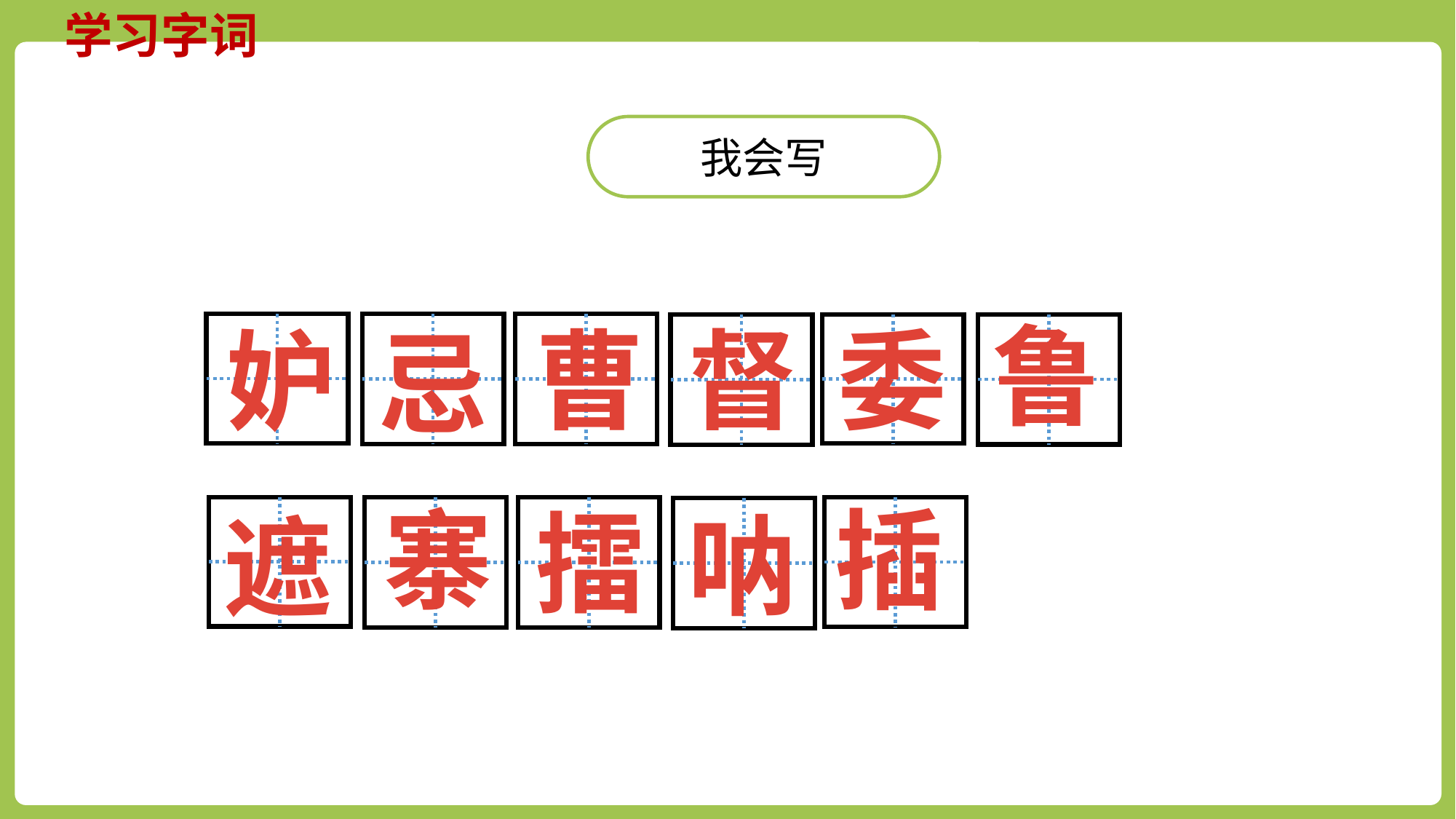

学习字词
我会写
鲁
曹
督
委
妒
忌

寨
插
擂
呐
遮